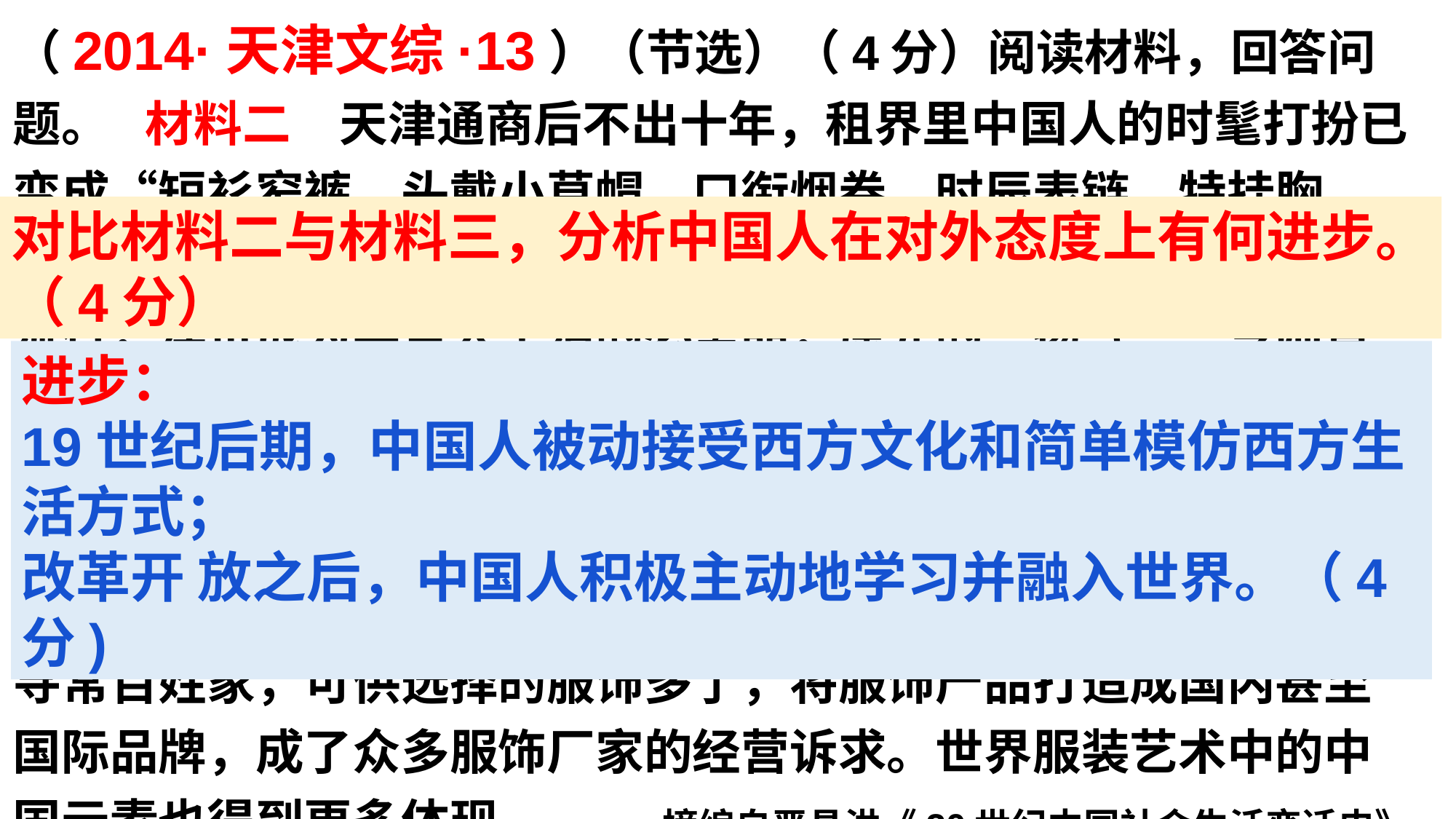

（2014·天津文综·13）（节选）（4分）阅读材料，回答问题。  材料二  天津通商后不出十年，租界里中国人的时髦打扮已变成“短衫窄裤，头戴小草帽，口衔烟卷，时辰表链，特挂胸前”。甲午战争前，即便是内地甚至某些乡村，日用洋货也有所流行，洋货成为某些人生活的必需品，原先的“扬气”“今则竟曰‘洋气’了”。         ——摘编自孙燕京《晚清社会风尚研究》
   材料三  20世纪末，中国百姓生活中，电话从“摇着打”到“走着打”，汽车从奢侈品到代步工具。世界名牌服饰逐渐走进寻常百姓家，可供选择的服饰多了，将服饰产品打造成国内甚至国际品牌，成了众多服饰厂家的经营诉求。世界服装艺术中的中国元素也得到更多体现。  ——摘编自严昌洪《20世纪中国社会生活变迁史》等

对比材料二与材料三，分析中国人在对外态度上有何进步。（4分）
进步：
19世纪后期，中国人被动接受西方文化和简单模仿西方生活方式；
改革开 放之后，中国人积极主动地学习并融入世界。（4分)